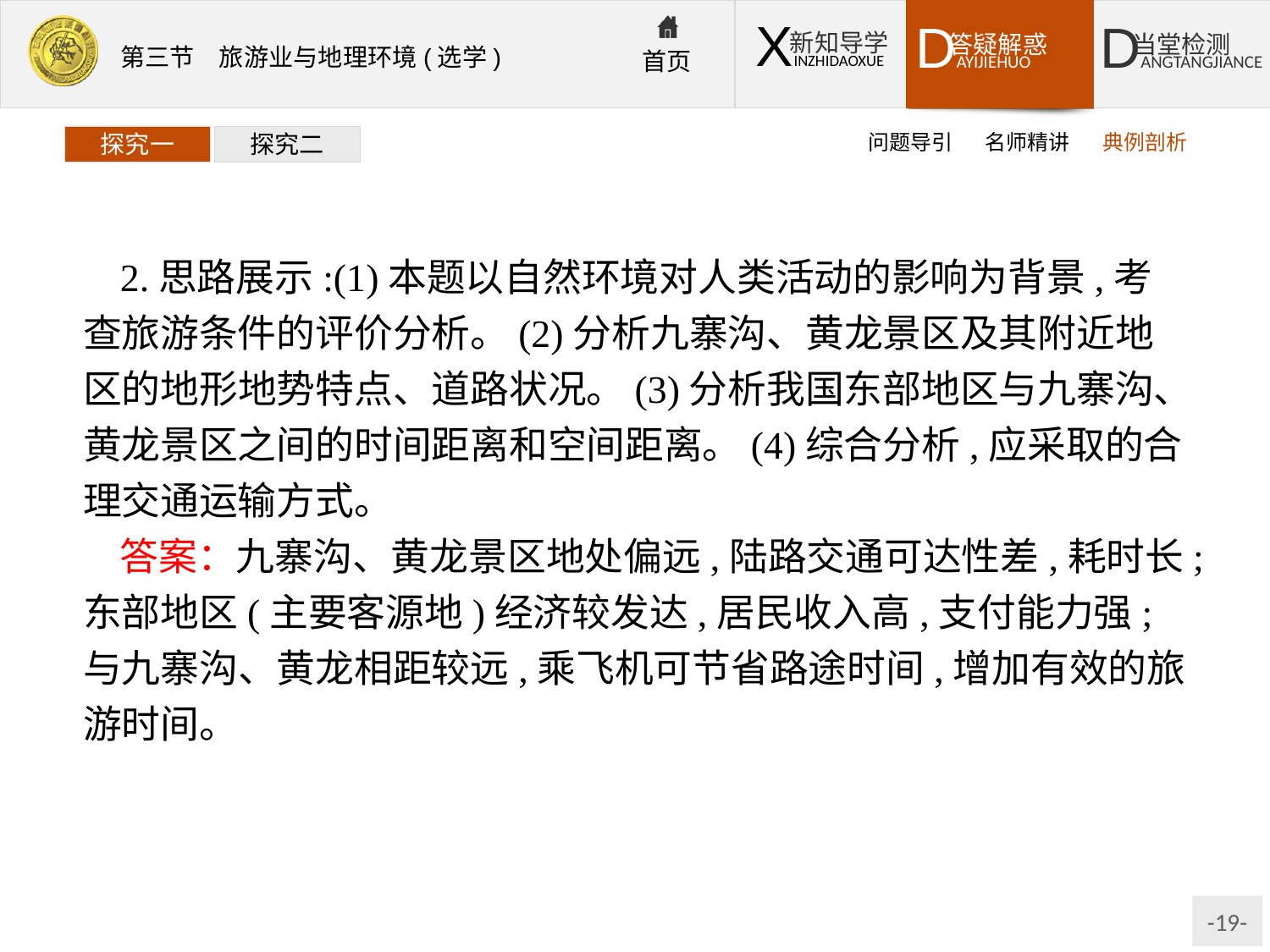

问题导引
名师精讲
典例剖析
探究一
探究二
2.思路展示:(1)本题以自然环境对人类活动的影响为背景,考查旅游条件的评价分析。(2)分析九寨沟、黄龙景区及其附近地区的地形地势特点、道路状况。(3)分析我国东部地区与九寨沟、黄龙景区之间的时间距离和空间距离。(4)综合分析,应采取的合理交通运输方式。
答案：九寨沟、黄龙景区地处偏远,陆路交通可达性差,耗时长;东部地区(主要客源地)经济较发达,居民收入高,支付能力强;与九寨沟、黄龙相距较远,乘飞机可节省路途时间,增加有效的旅游时间。